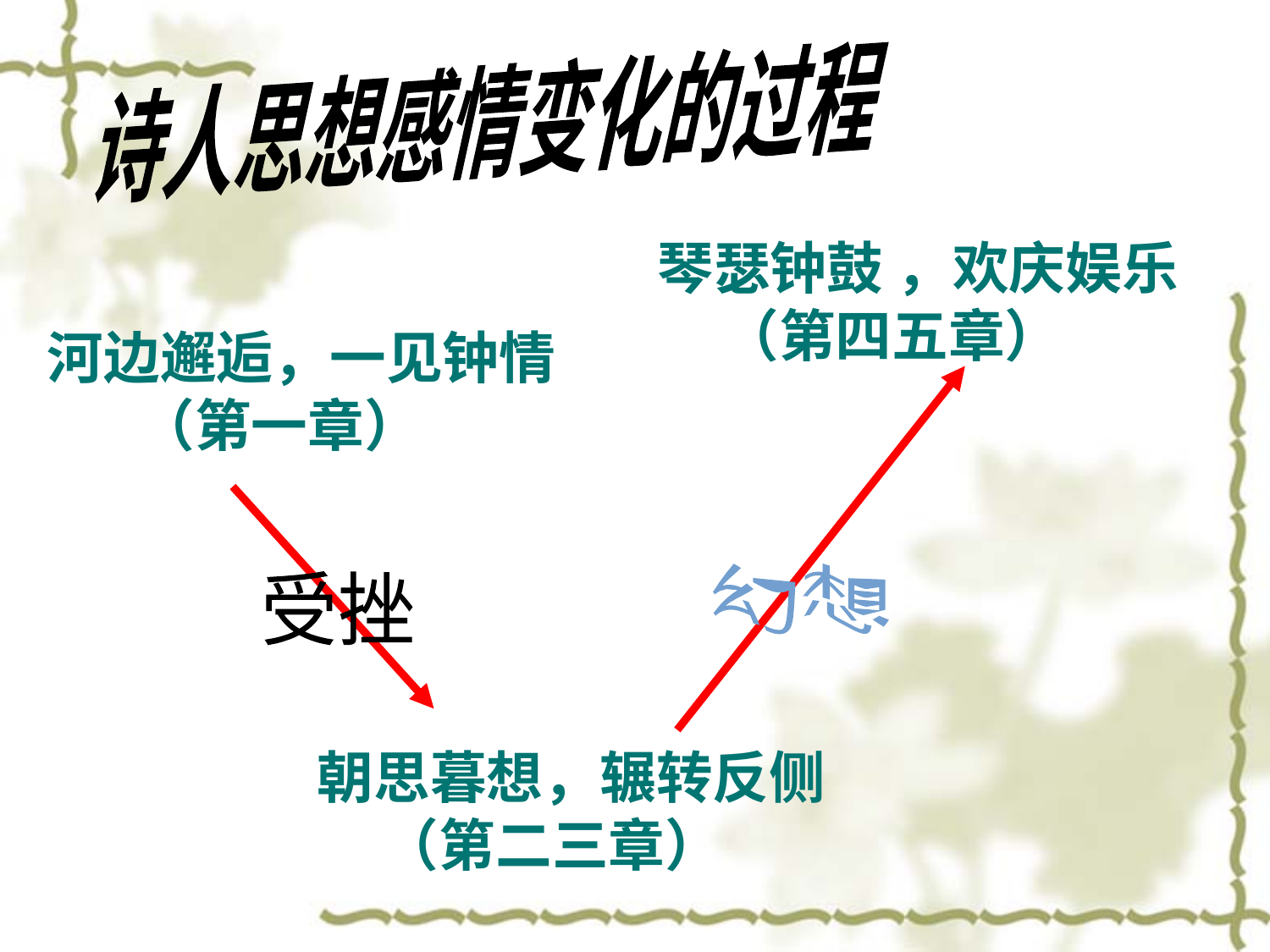

诗人思想感情变化的过程
#
琴瑟钟鼓 ，欢庆娱乐
    （第四五章）
河边邂逅，一见钟情
      （第一章）

幻想

受挫
朝思暮想，辗转反侧
    （第二三章）